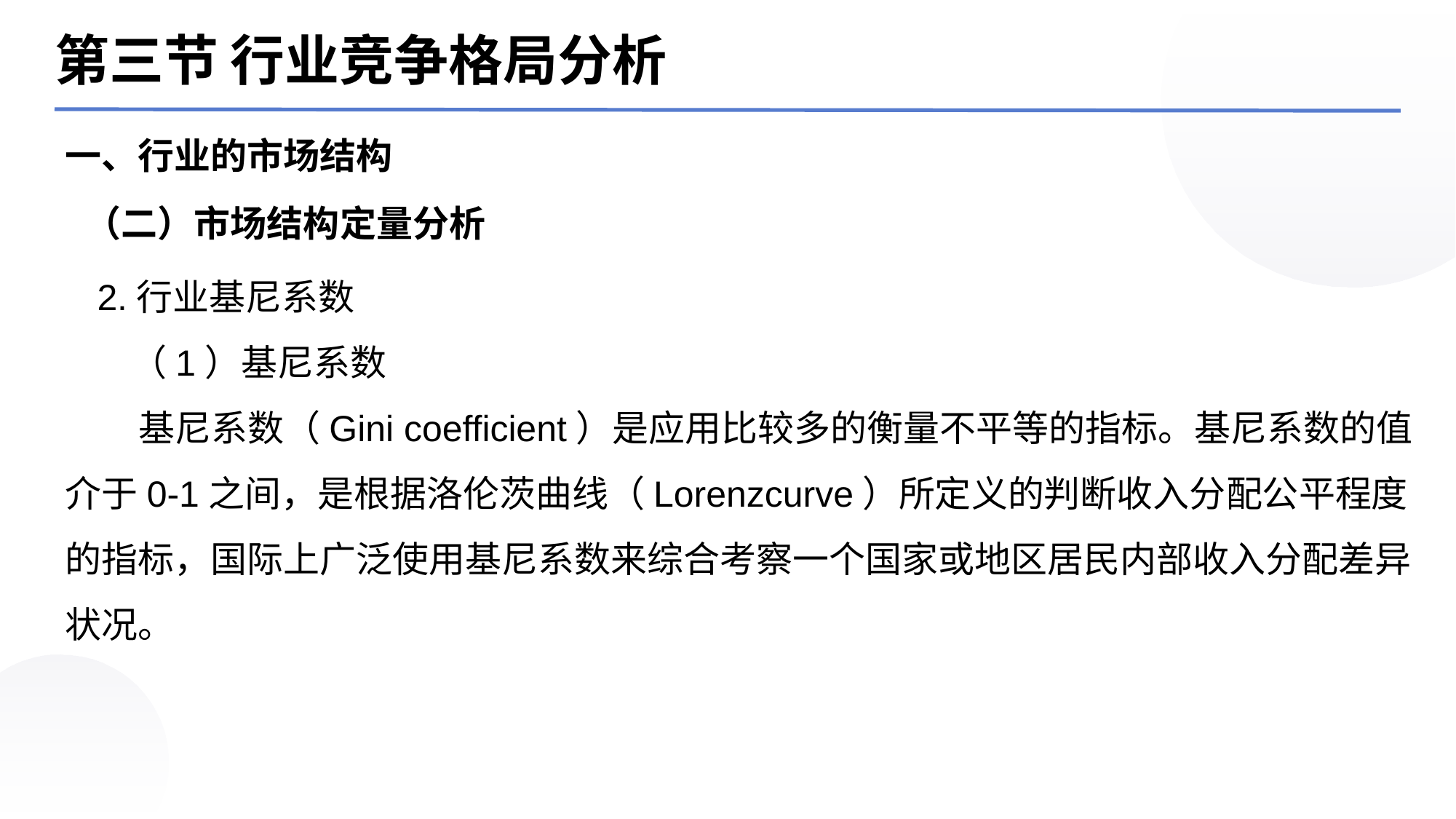

第三节 行业竞争格局分析
一、行业的市场结构
（二）市场结构定量分析
2.行业基尼系数
   （1）基尼系数
    基尼系数（Gini coefficient）是应用比较多的衡量不平等的指标。基尼系数的值介于0-1之间，是根据洛伦茨曲线（Lorenzcurve）所定义的判断收入分配公平程度的指标，国际上广泛使用基尼系数来综合考察一个国家或地区居民内部收入分配差异状况。